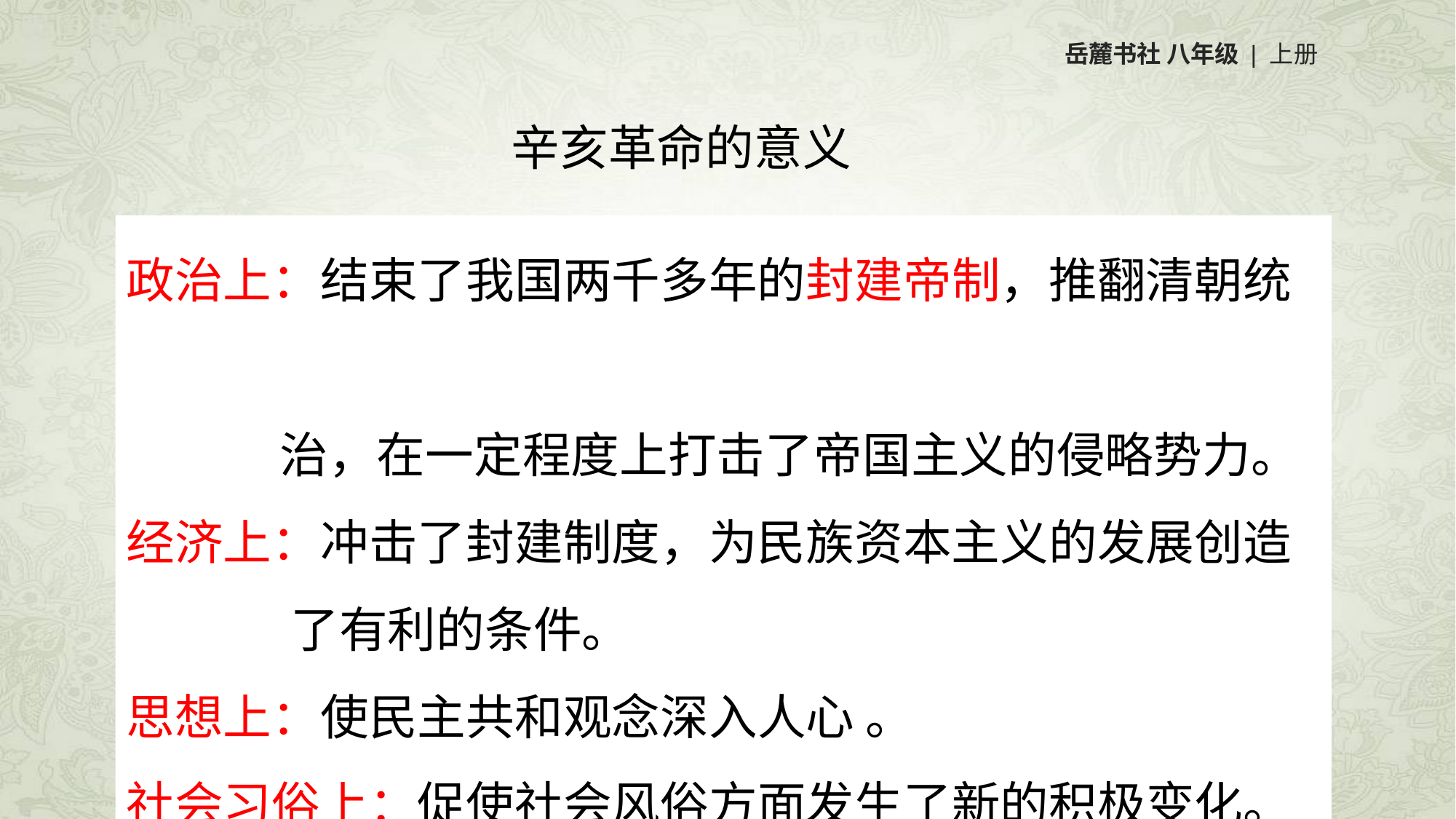

岳麓书社 八年级 | 上册
辛亥革命的意义
政治上：结束了我国两千多年的封建帝制，推翻清朝统
             治，在一定程度上打击了帝国主义的侵略势力。
经济上：冲击了封建制度，为民族资本主义的发展创造
              了有利的条件。
思想上：使民主共和观念深入人心 。
社会习俗上：促使社会风俗方面发生了新的积极变化。